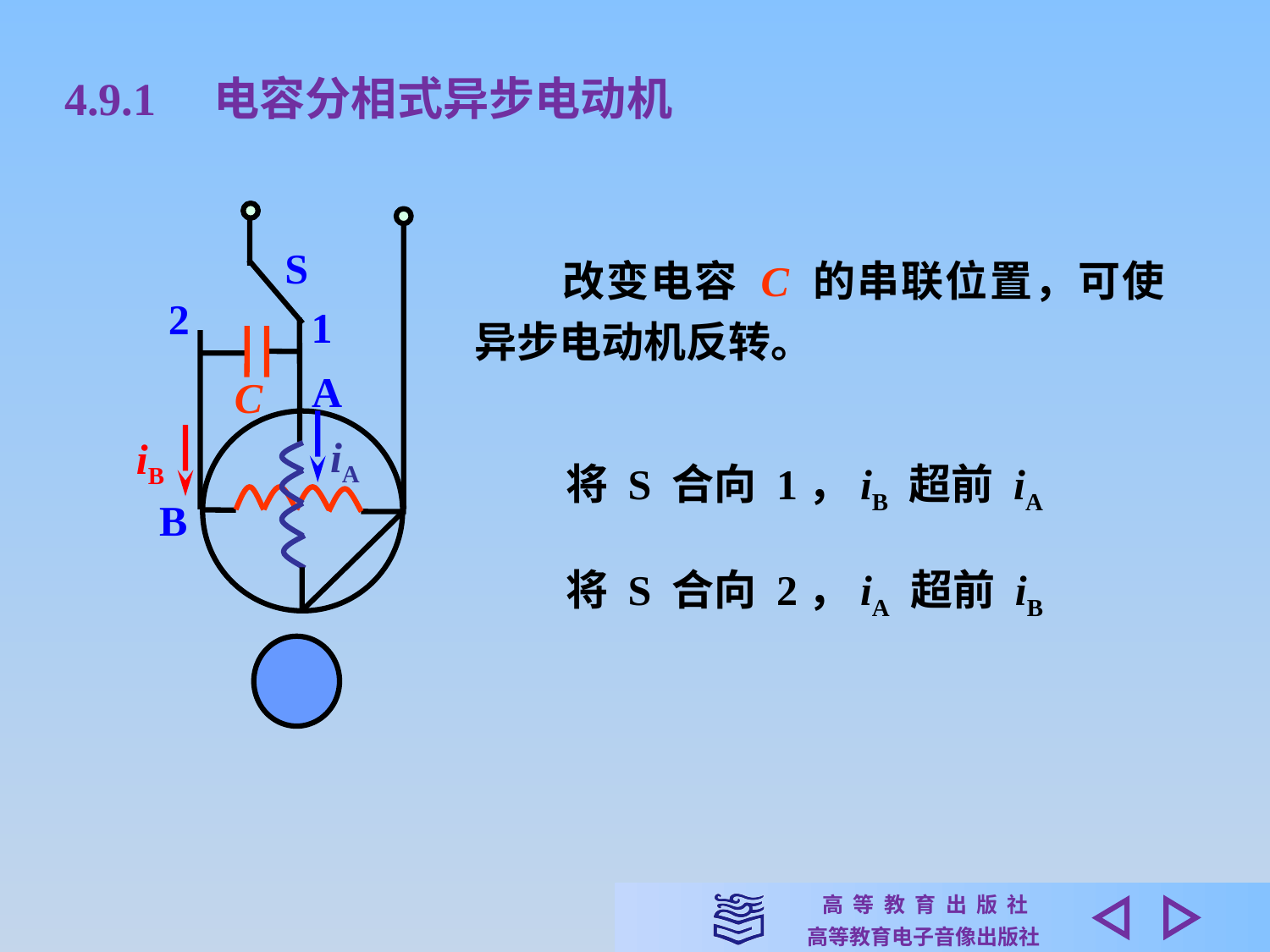

4.9.1　电容分相式异步电动机

S

2
1

A
C

iA
iB

B

　　改变电容 C 的串联位置，可使异步电动机反转。
将 S 合向 1，iB 超前 iA
将 S 合向 2，iA 超前 iB